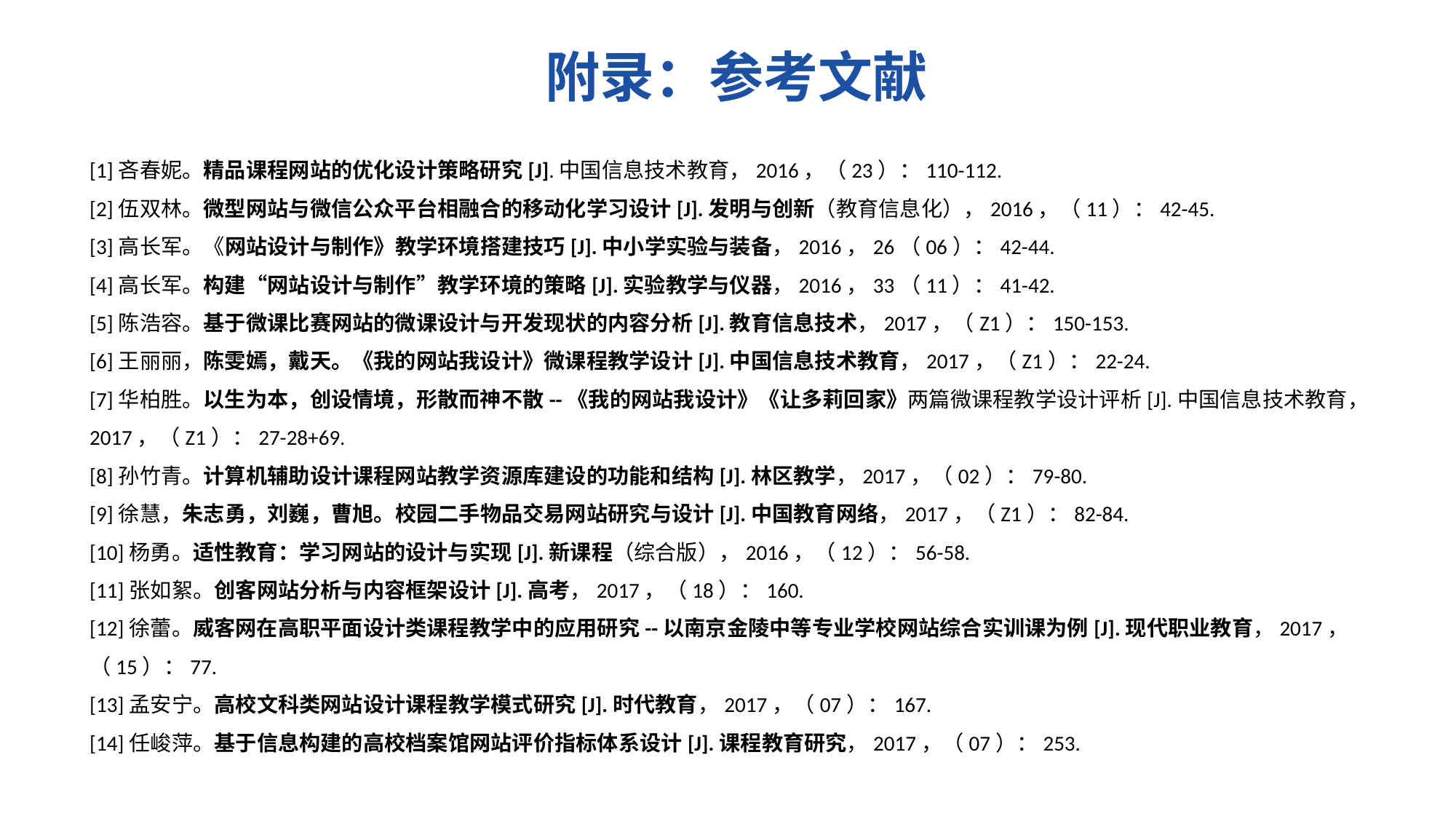

附录：参考文献
[1]吝春妮。精品课程网站的优化设计策略研究[J].中国信息技术教育，2016，（23）：110-112.
[2]伍双林。微型网站与微信公众平台相融合的移动化学习设计[J].发明与创新（教育信息化），2016，（11）：42-45.
[3]高长军。《网站设计与制作》教学环境搭建技巧[J].中小学实验与装备，2016，26（06）：42-44.
[4]高长军。构建“网站设计与制作”教学环境的策略[J].实验教学与仪器，2016，33（11）：41-42.
[5]陈浩容。基于微课比赛网站的微课设计与开发现状的内容分析[J].教育信息技术，2017，（Z1）：150-153.
[6]王丽丽，陈雯嫣，戴天。《我的网站我设计》微课程教学设计[J].中国信息技术教育，2017，（Z1）：22-24.
[7]华柏胜。以生为本，创设情境，形散而神不散--《我的网站我设计》《让多莉回家》两篇微课程教学设计评析[J].中国信息技术教育，2017，（Z1）：27-28+69.
[8]孙竹青。计算机辅助设计课程网站教学资源库建设的功能和结构[J].林区教学，2017，（02）：79-80.
[9]徐慧，朱志勇，刘巍，曹旭。校园二手物品交易网站研究与设计[J].中国教育网络，2017，（Z1）：82-84.
[10]杨勇。适性教育：学习网站的设计与实现[J].新课程（综合版），2016，（12）：56-58.
[11]张如絮。创客网站分析与内容框架设计[J].高考，2017，（18）：160.
[12]徐蕾。威客网在高职平面设计类课程教学中的应用研究--以南京金陵中等专业学校网站综合实训课为例[J].现代职业教育，2017，（15）：77.
[13]孟安宁。高校文科类网站设计课程教学模式研究[J].时代教育，2017，（07）：167.
[14]任峻萍。基于信息构建的高校档案馆网站评价指标体系设计[J].课程教育研究，2017，（07）：253.